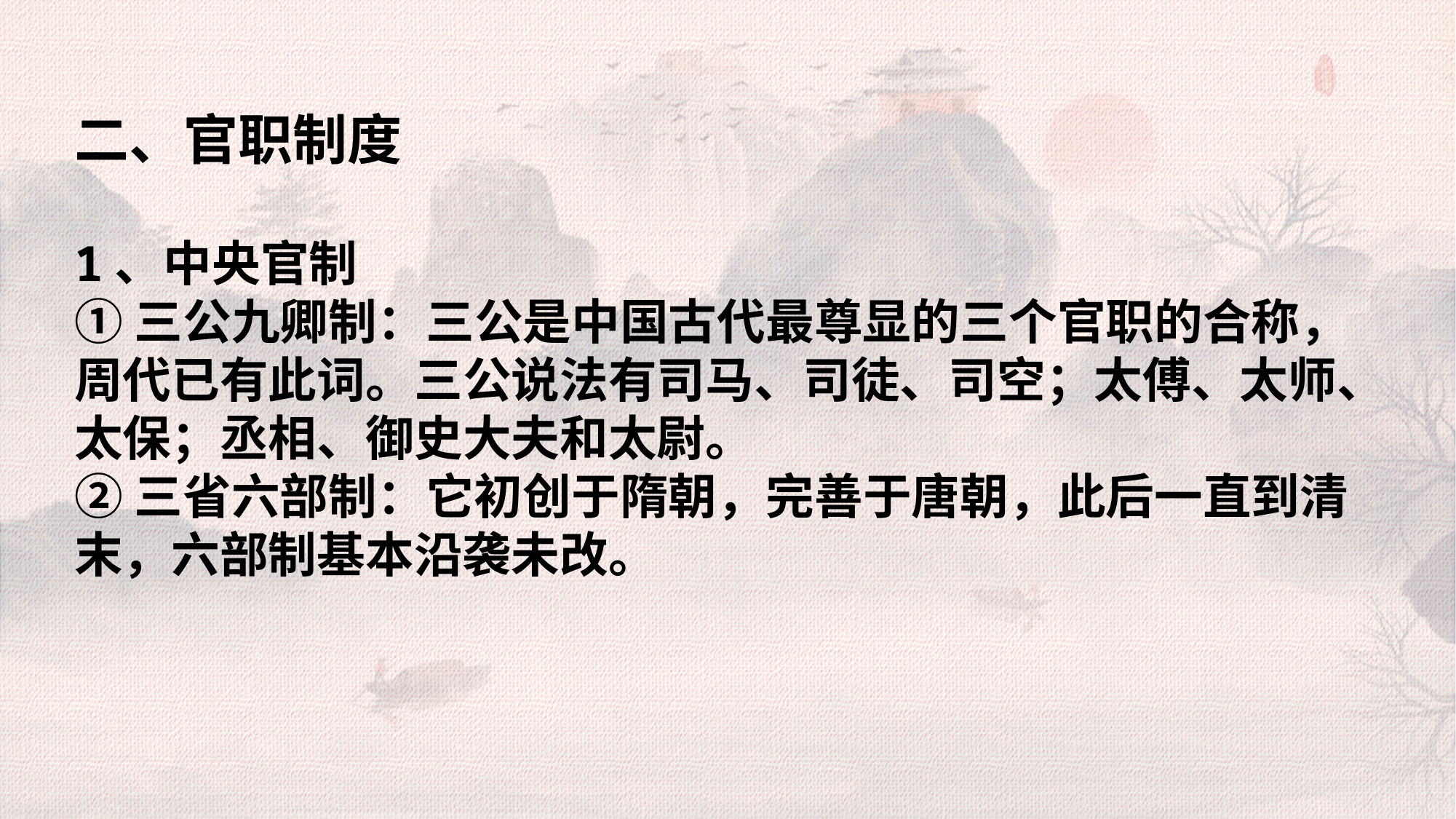

二、官职制度
1、中央官制
①三公九卿制：三公是中国古代最尊显的三个官职的合称，周代已有此词。三公说法有司马、司徒、司空；太傅、太师、太保；丞相、御史大夫和太尉。
②三省六部制：它初创于隋朝，完善于唐朝，此后一直到清末，六部制基本沿袭未改。